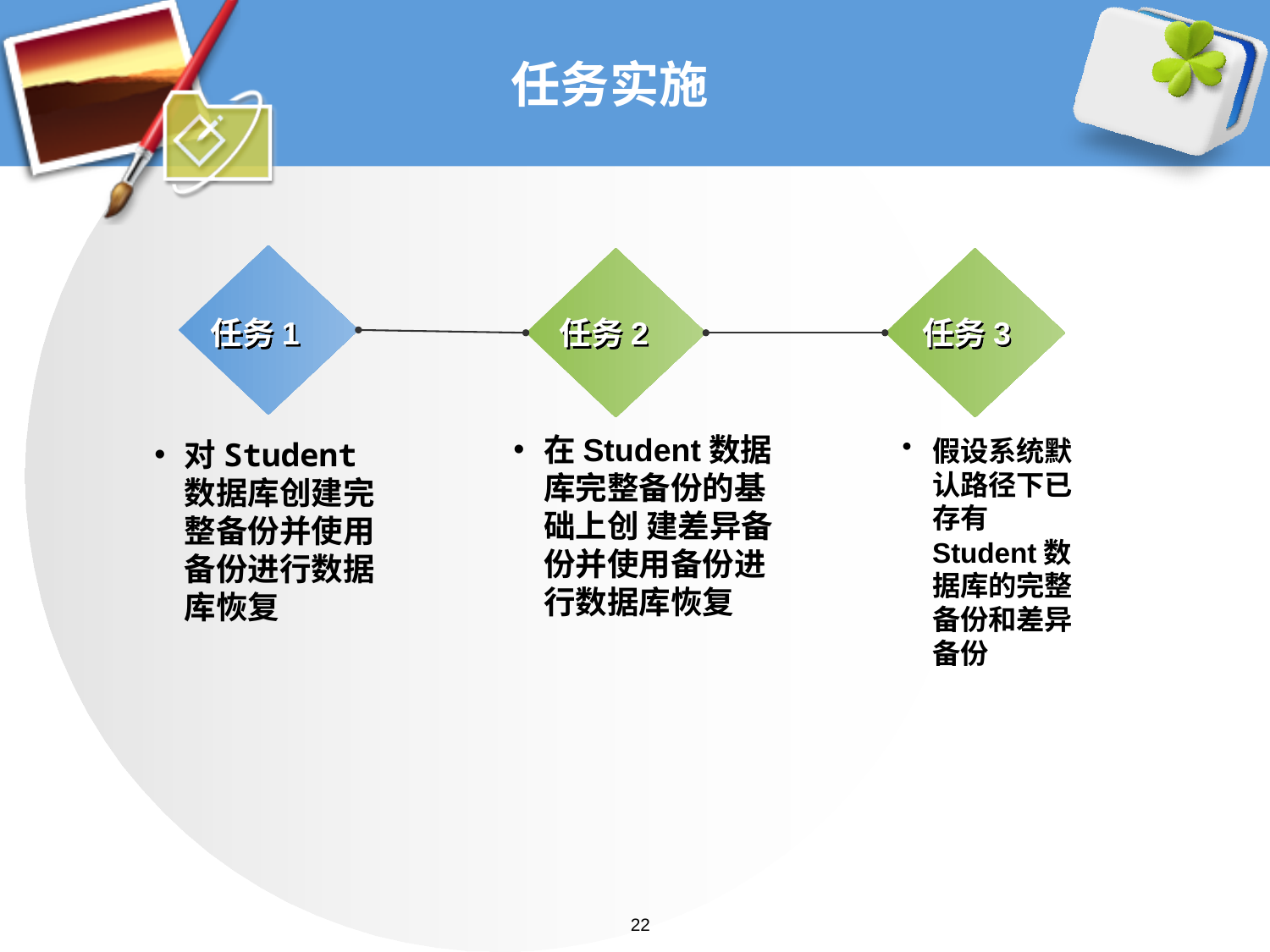

# 任务实施

任务1
任务2
任务3
在Student数据库完整备份的基础上创 建差异备份并使用备份进行数据库恢复
假设系统默认路径下已存有Student数据库的完整备份和差异备份
对Student数据库创建完整备份并使用备份进行数据库恢复
22